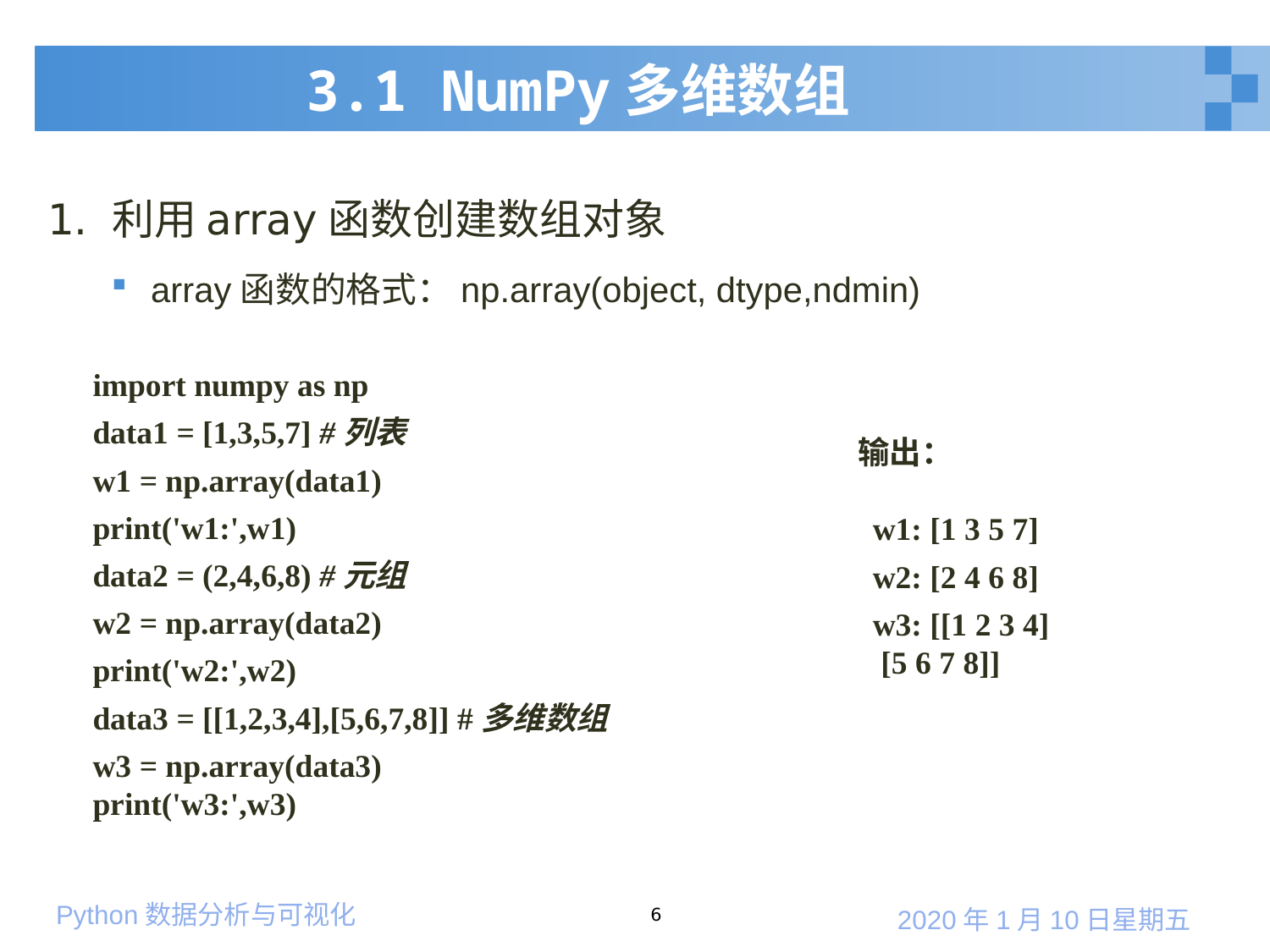

# 3.1 NumPy多维数组
1. 利用array函数创建数组对象
array函数的格式：np.array(object, dtype,ndmin)
import numpy as np
data1 = [1,3,5,7] #列表
w1 = np.array(data1)
print('w1:',w1)
data2 = (2,4,6,8) #元组
w2 = np.array(data2)
print('w2:',w2)
data3 = [[1,2,3,4],[5,6,7,8]] #多维数组
w3 = np.array(data3)
print('w3:',w3)
输出：
w1: [1 3 5 7]
w2: [2 4 6 8]
w3: [[1 2 3 4]
 [5 6 7 8]]
6
2020年1月10日星期五